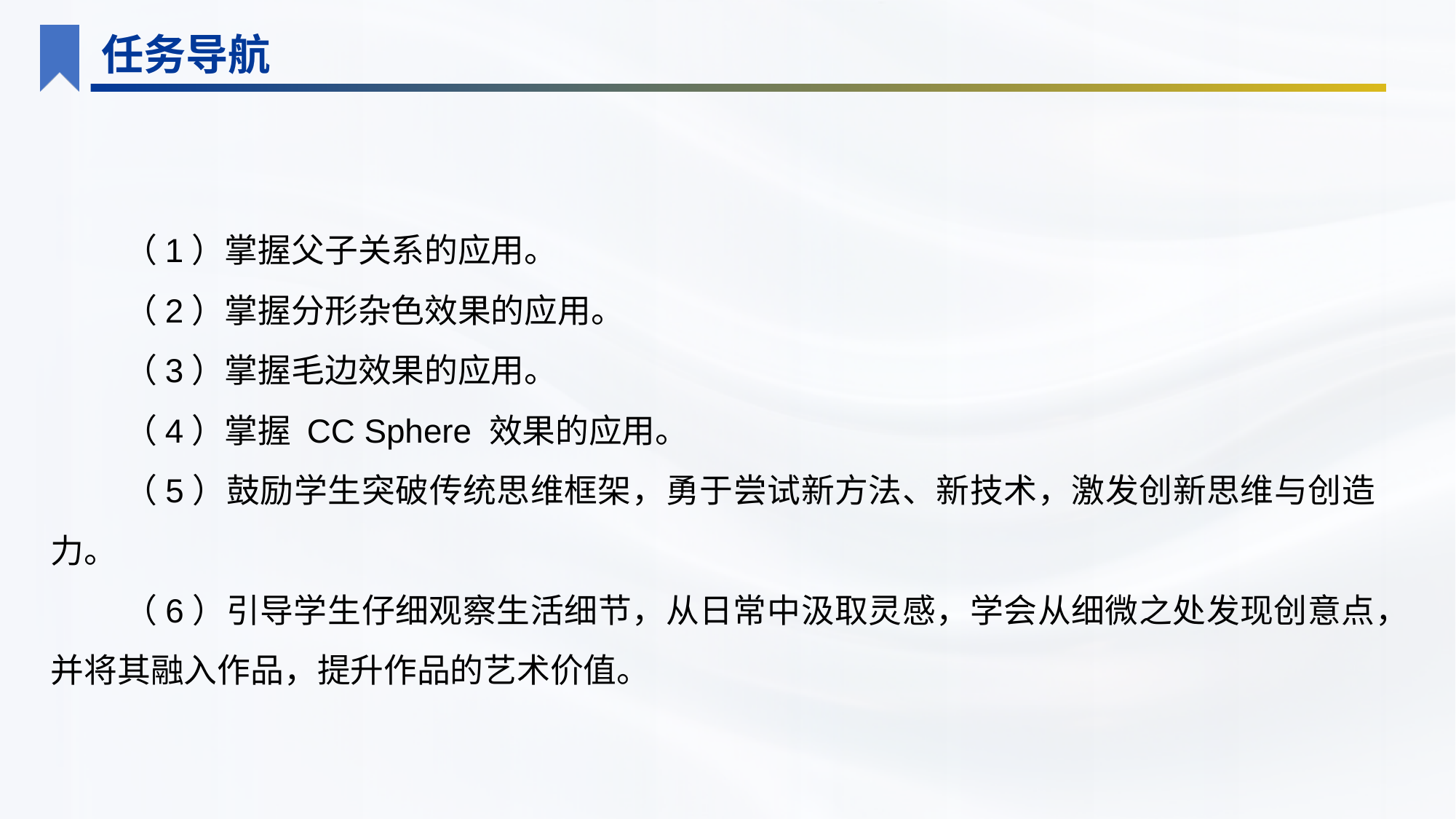

任务导航
（1）掌握父子关系的应用。
（2）掌握分形杂色效果的应用。
（3）掌握毛边效果的应用。
（4）掌握 CC Sphere 效果的应用。
（5）鼓励学生突破传统思维框架，勇于尝试新方法、新技术，激发创新思维与创造力。
（6）引导学生仔细观察生活细节，从日常中汲取灵感，学会从细微之处发现创意点，并将其融入作品，提升作品的艺术价值。